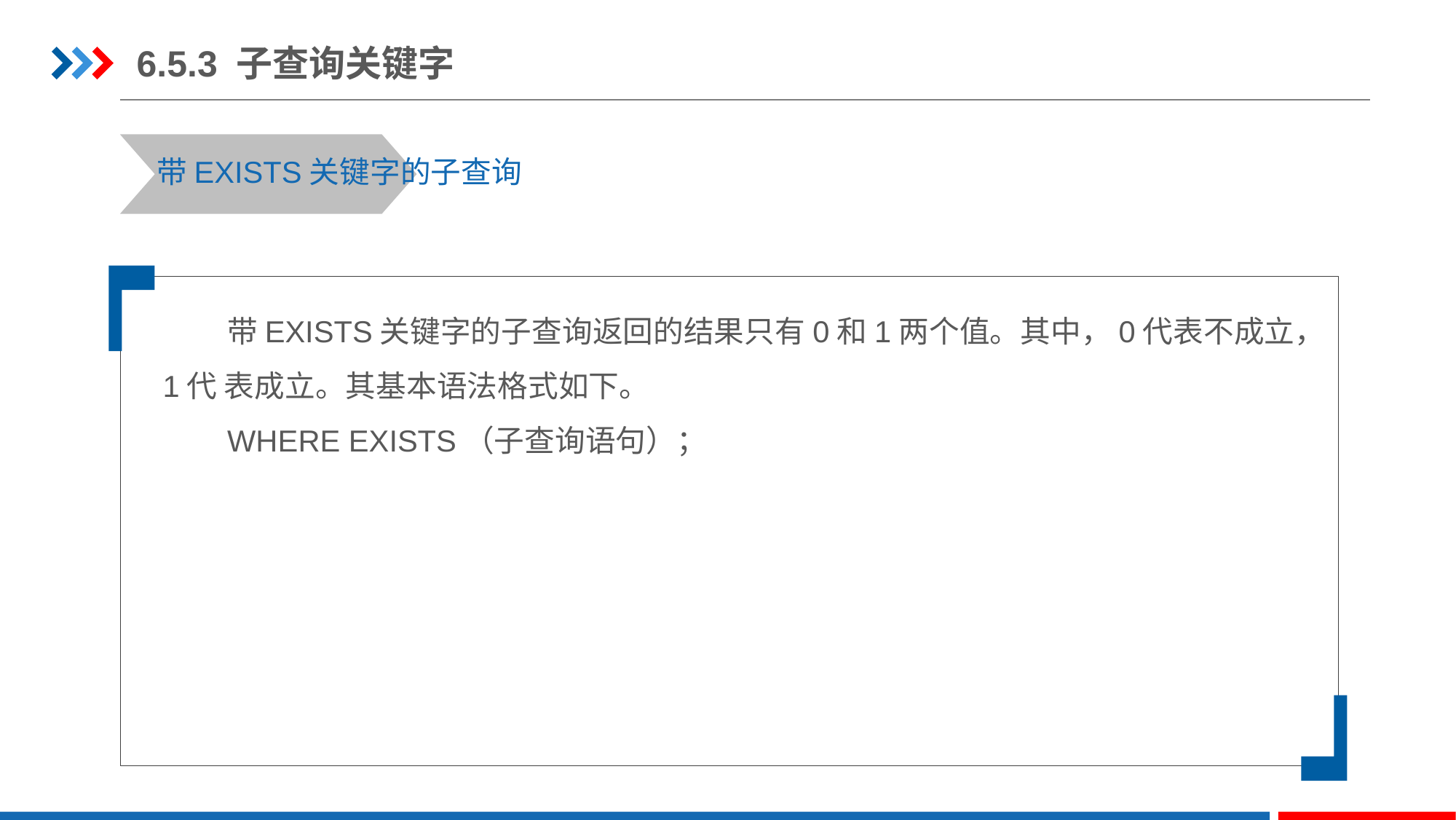

6.5.3 子查询关键字

带EXISTS关键字的子查询

带EXISTS关键字的子查询返回的结果只有0和1两个值。其中，0代表不成立，1代 表成立。其基本语法格式如下。
WHERE EXISTS（子查询语句）；